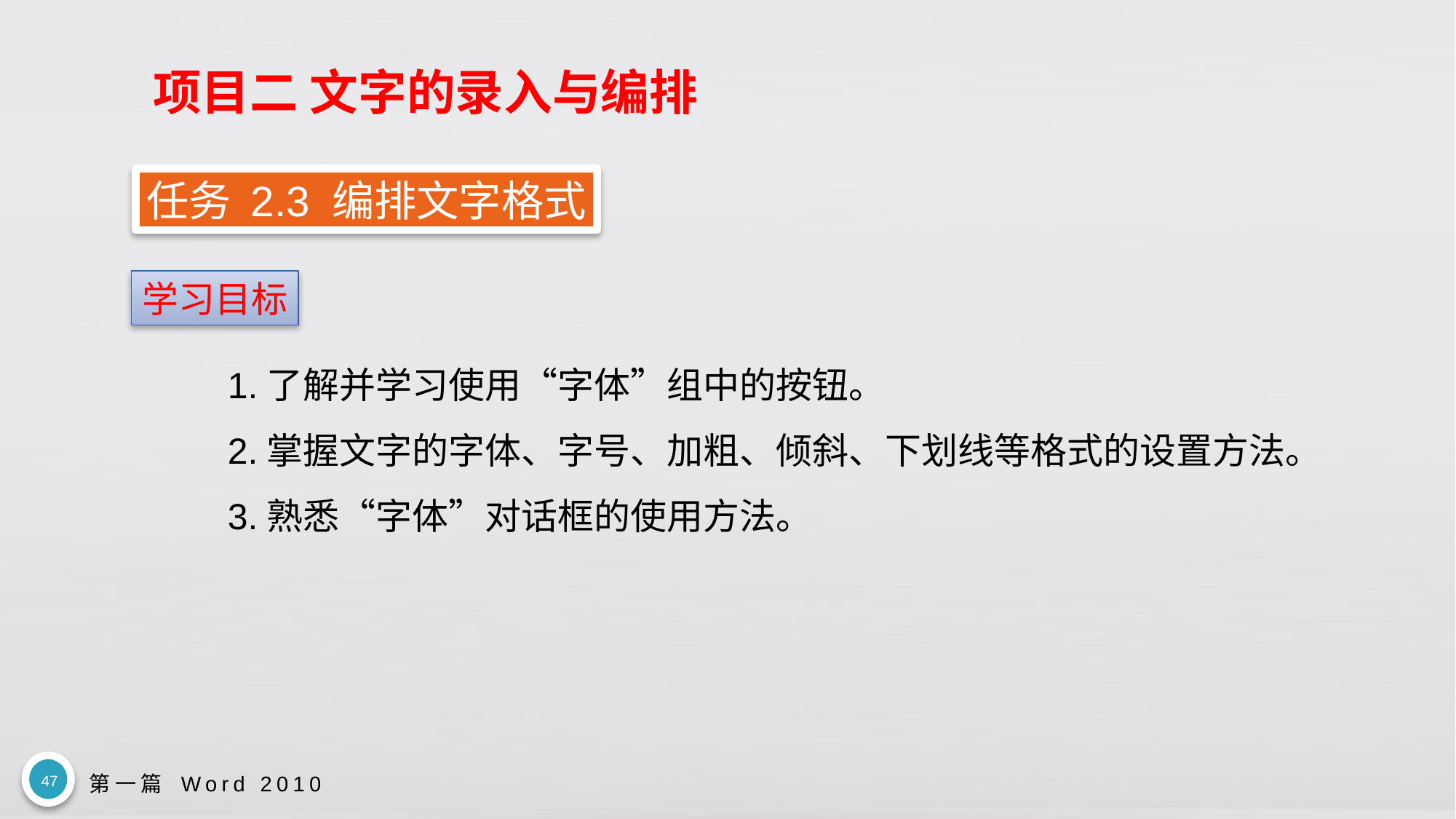

# 项目二 文字的录入与编排
任务 2.3 编排文字格式
学习目标
1.了解并学习使用“字体”组中的按钮。
2.掌握文字的字体、字号、加粗、倾斜、下划线等格式的设置方法。
3.熟悉“字体”对话框的使用方法。
47